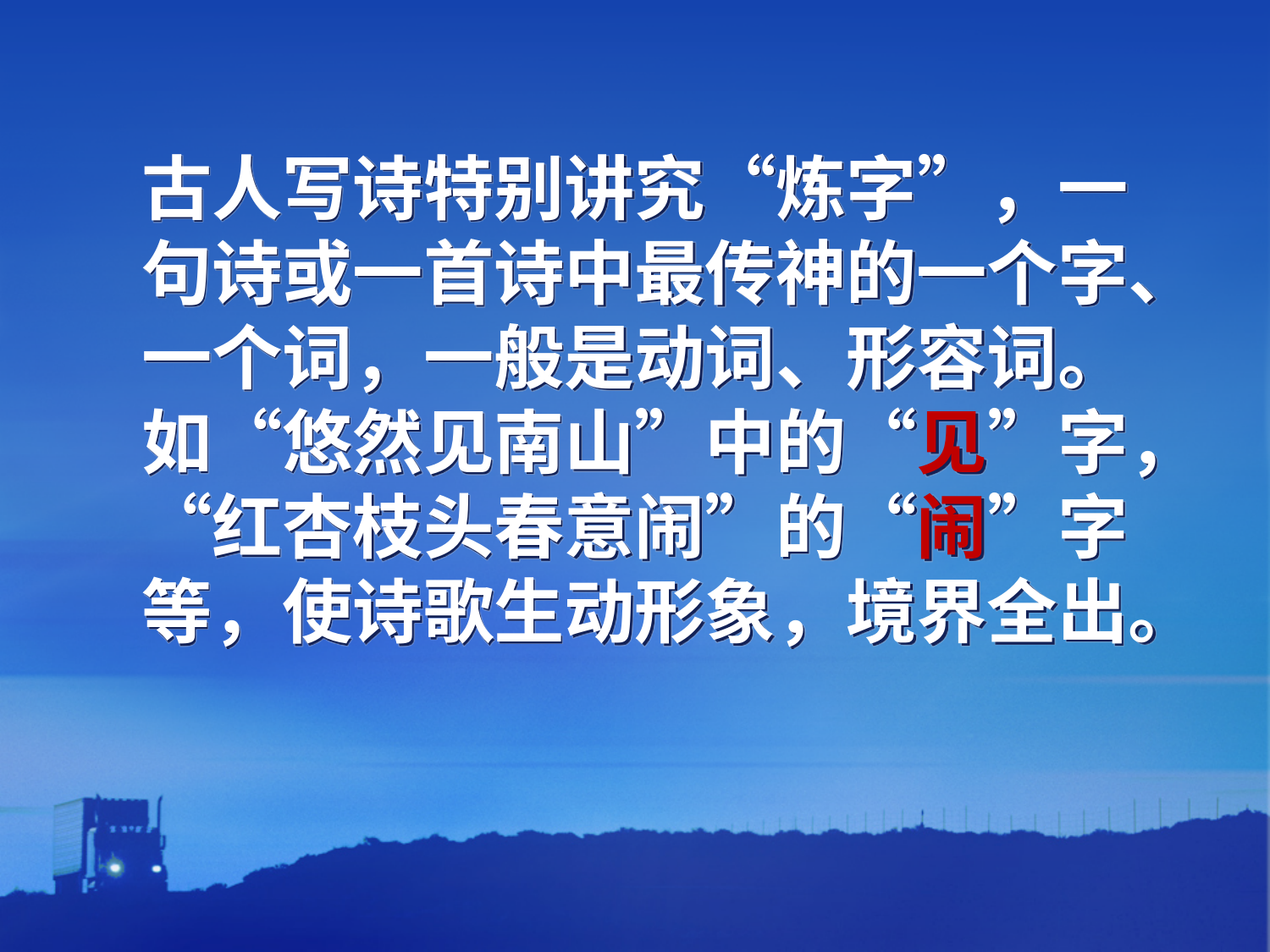

# 古人写诗特别讲究“炼字”，一句诗或一首诗中最传神的一个字、一个词，一般是动词、形容词。如“悠然见南山”中的“见”字，“红杏枝头春意闹”的“闹”字等，使诗歌生动形象，境界全出。